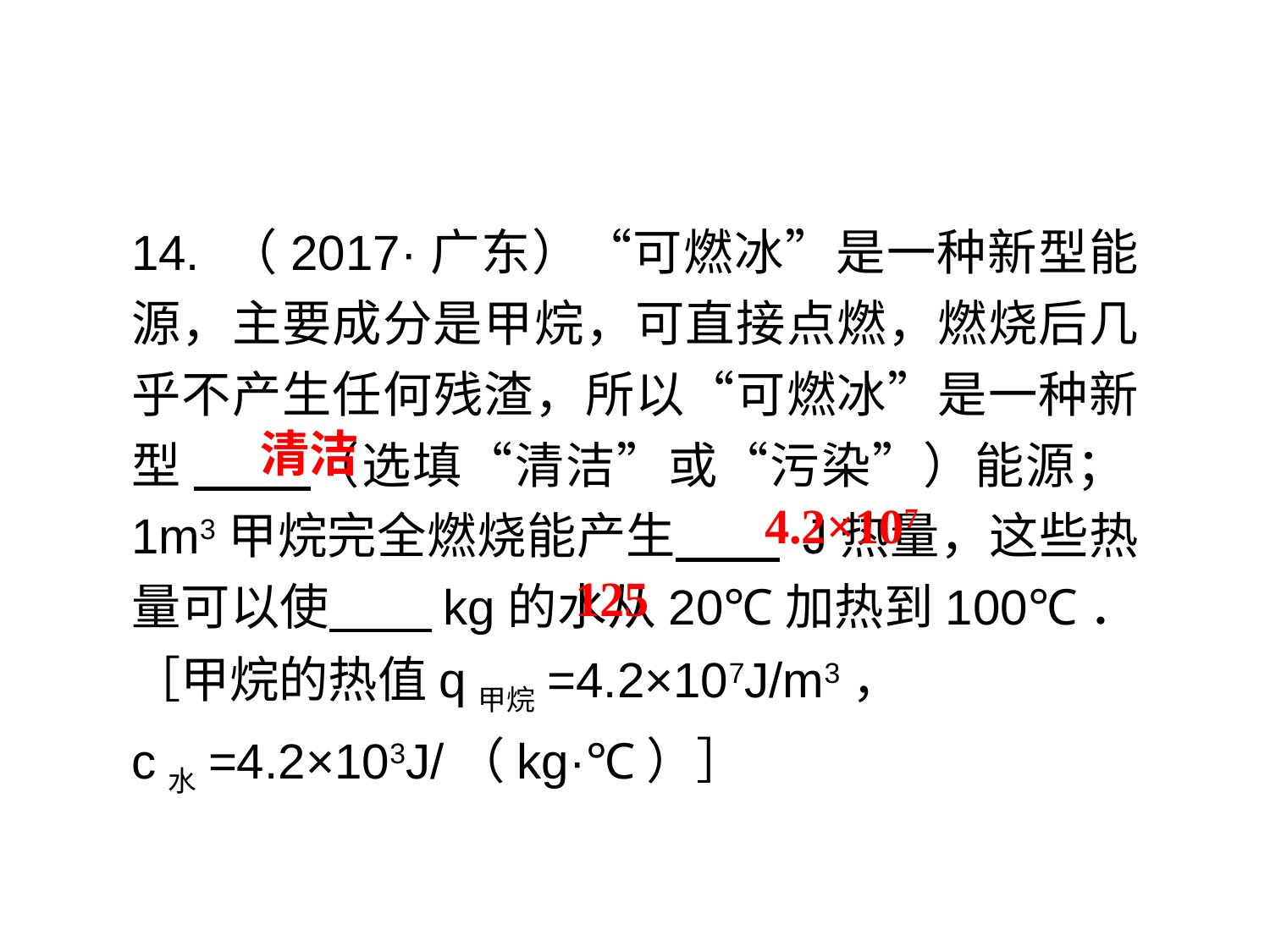

14. （2017·广东）“可燃冰”是一种新型能源，主要成分是甲烷，可直接点燃，燃烧后几乎不产生任何残渣，所以“可燃冰”是一种新型          （选填“清洁”或“污染”）能源；1m3甲烷完全燃烧能产生          J热量，这些热量可以使         kg的水从20℃加热到100℃．［甲烷的热值q甲烷=4.2×107J/m3，
c水=4.2×103J/（kg·℃）］
清洁
4.2×107
125